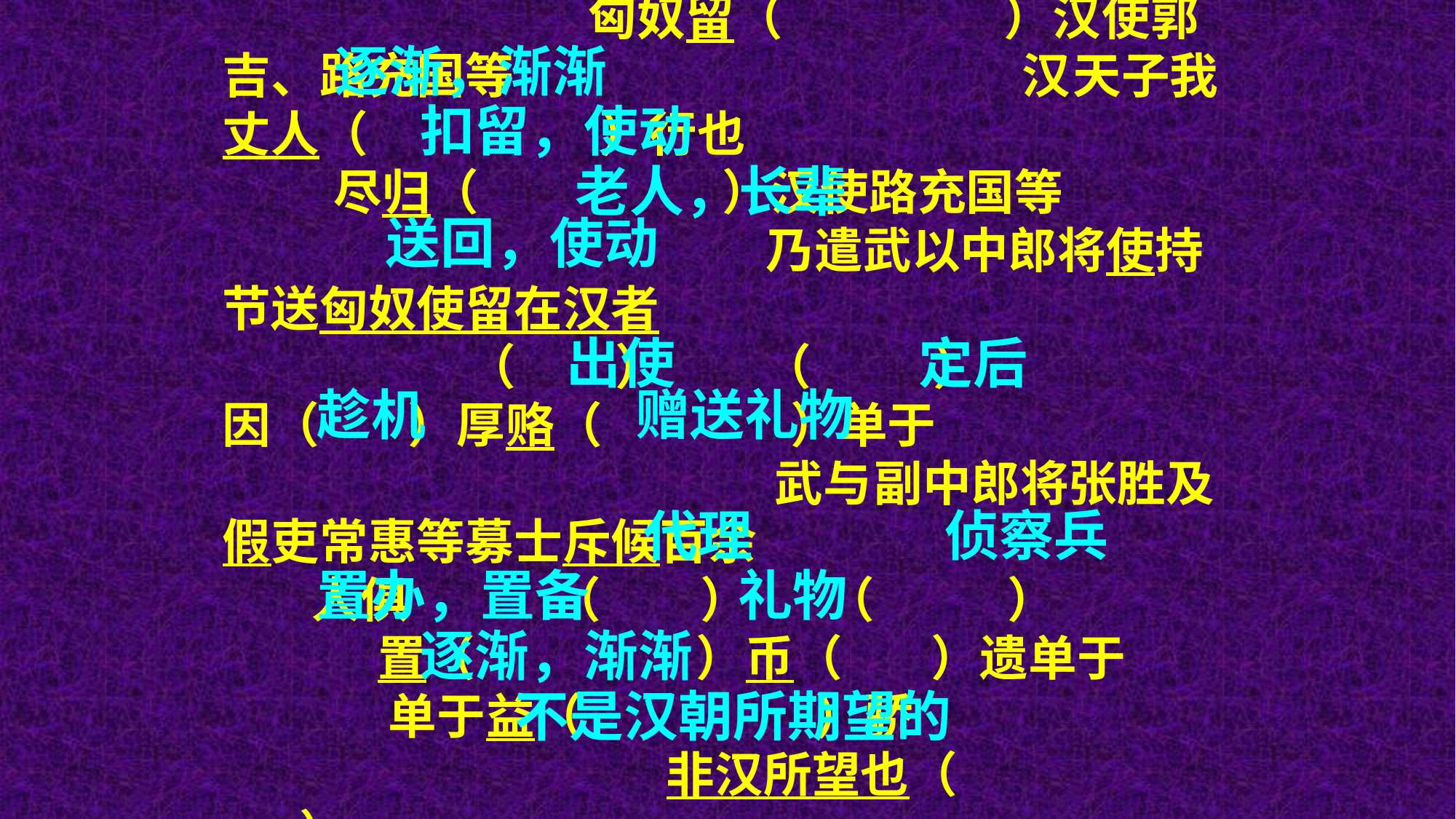

逐渐，渐渐
稍（                      ）迁至栘中厩监                                                                匈奴留（                    ）汉使郭吉、路充国等                                              汉天子我丈人（                     ）行也                                                       尽归（                      ）汉使路充国等                                                                  乃遣武以中郎将使持节送匈奴使留在汉者
                     （         ）         （           ）
因（        ）厚赂（                 ）单于                                                                              武与副中郎将张胜及假吏常惠等募士斥候百余
       人俱             （         ）       （            ）                               置（                    ）币（        ）遗单于                          单于益（                     ）骄                                                                      非汉所望也（                                 ）
扣留，使动
老人，长辈
送回，使动
出使
定后
趁机
赠送礼物
代理
侦察兵
置办，置备
礼物
逐渐，渐渐
不是汉朝所期望的